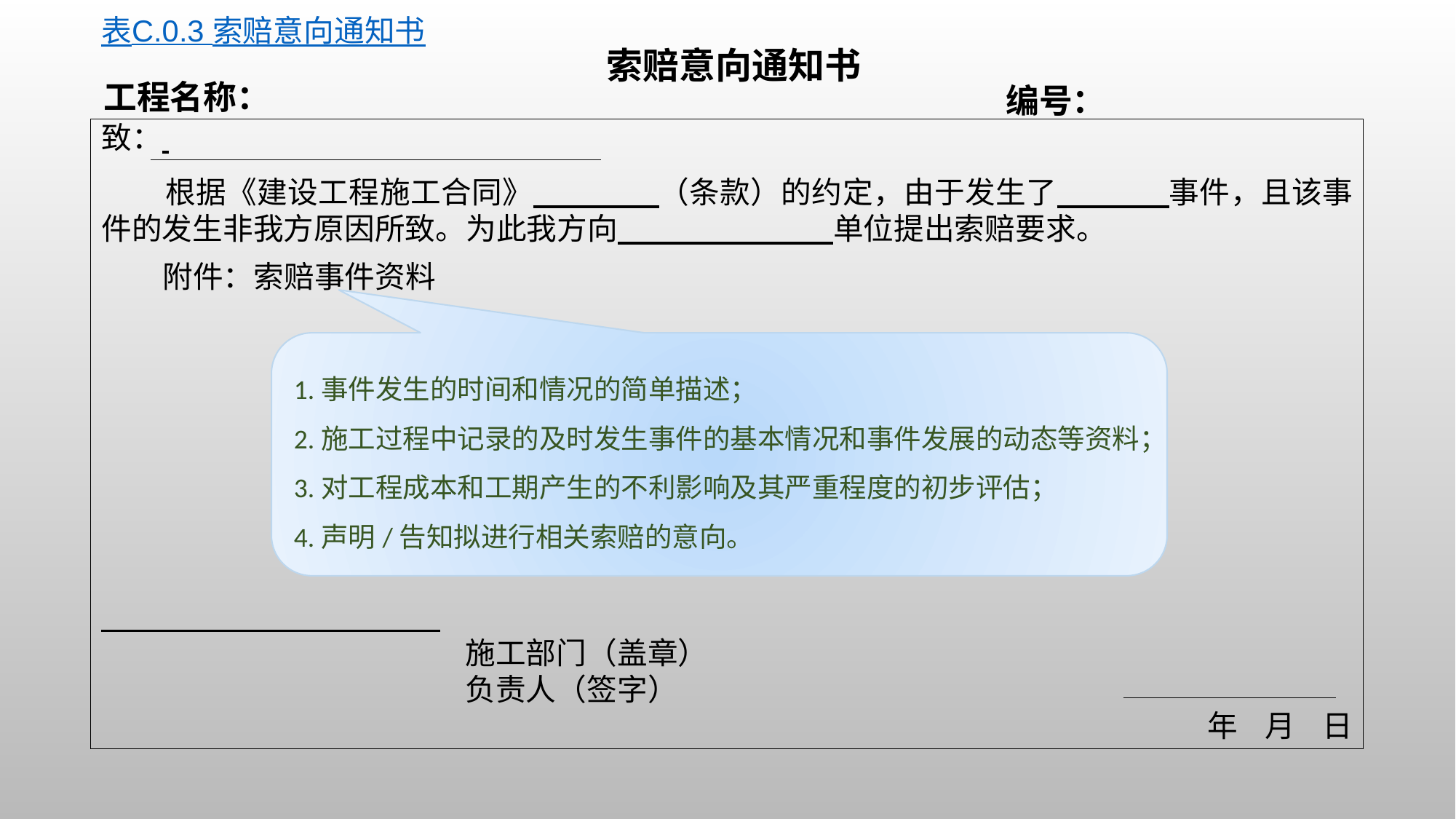

表C.0.3 索赔意向通知书
索赔意向通知书
工程名称：
编号：
致：
        根据《建设工程施工合同》                  （条款）的约定，由于发生了                事件，且该事件的发生非我方原因所致。为此我方向                                单位提出索赔要求。
        附件：索赔事件资料

                                                     施工部门（盖章）
                                                     负责人（签字）
年    月    日
1.事件发生的时间和情况的简单描述；
2.施工过程中记录的及时发生事件的基本情况和事件发展的动态等资料；
3.对工程成本和工期产生的不利影响及其严重程度的初步评估；
4.声明/告知拟进行相关索赔的意向。